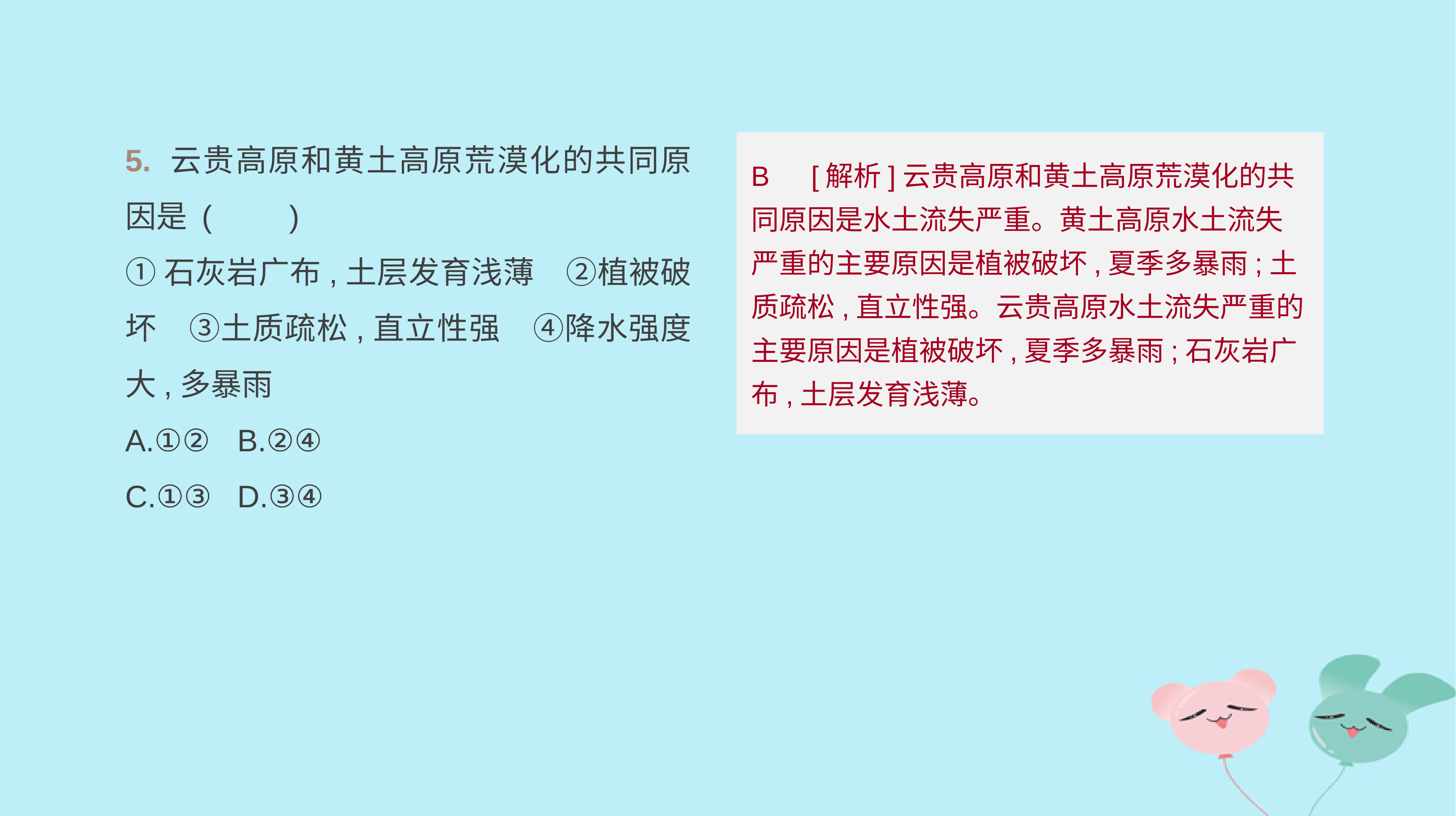

5. 云贵高原和黄土高原荒漠化的共同原因是 (　　)
①石灰岩广布,土层发育浅薄　②植被破坏　③土质疏松,直立性强　④降水强度大,多暴雨
A.①②	B.②④
C.①③	D.③④

B　[解析]云贵高原和黄土高原荒漠化的共同原因是水土流失严重。黄土高原水土流失严重的主要原因是植被破坏,夏季多暴雨;土质疏松,直立性强。云贵高原水土流失严重的主要原因是植被破坏,夏季多暴雨;石灰岩广布,土层发育浅薄。